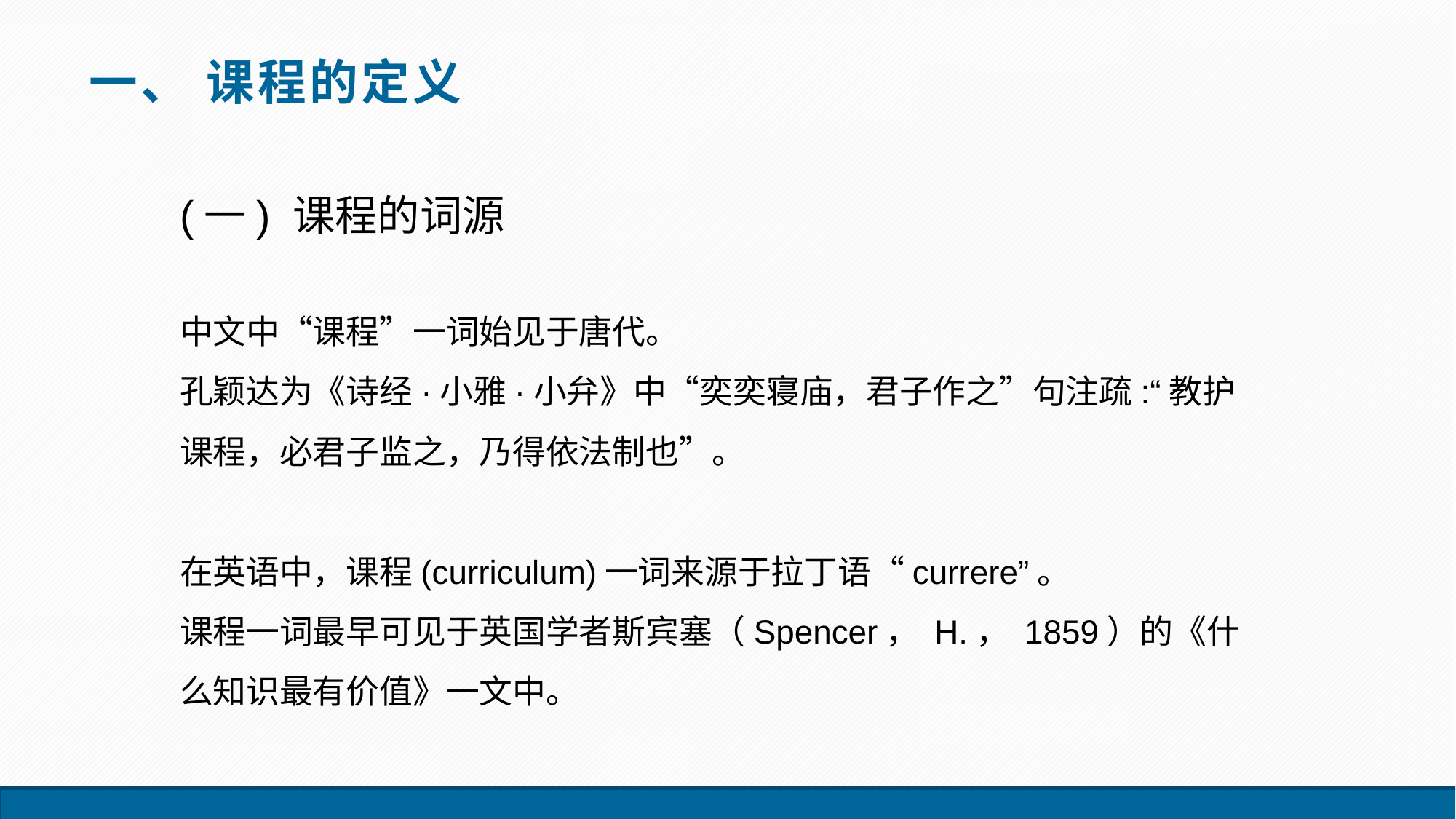

一、 课程的定义
(一) 课程的词源

中文中“课程”一词始见于唐代。
孔颖达为《诗经·小雅·小弁》中“奕奕寝庙，君子作之”句注疏:“教护课程，必君子监之，乃得依法制也”。

在英语中，课程(curriculum)一词来源于拉丁语“currere”。
课程一词最早可见于英国学者斯宾塞（Spencer， H.， 1859）的《什么知识最有价值》一文中。